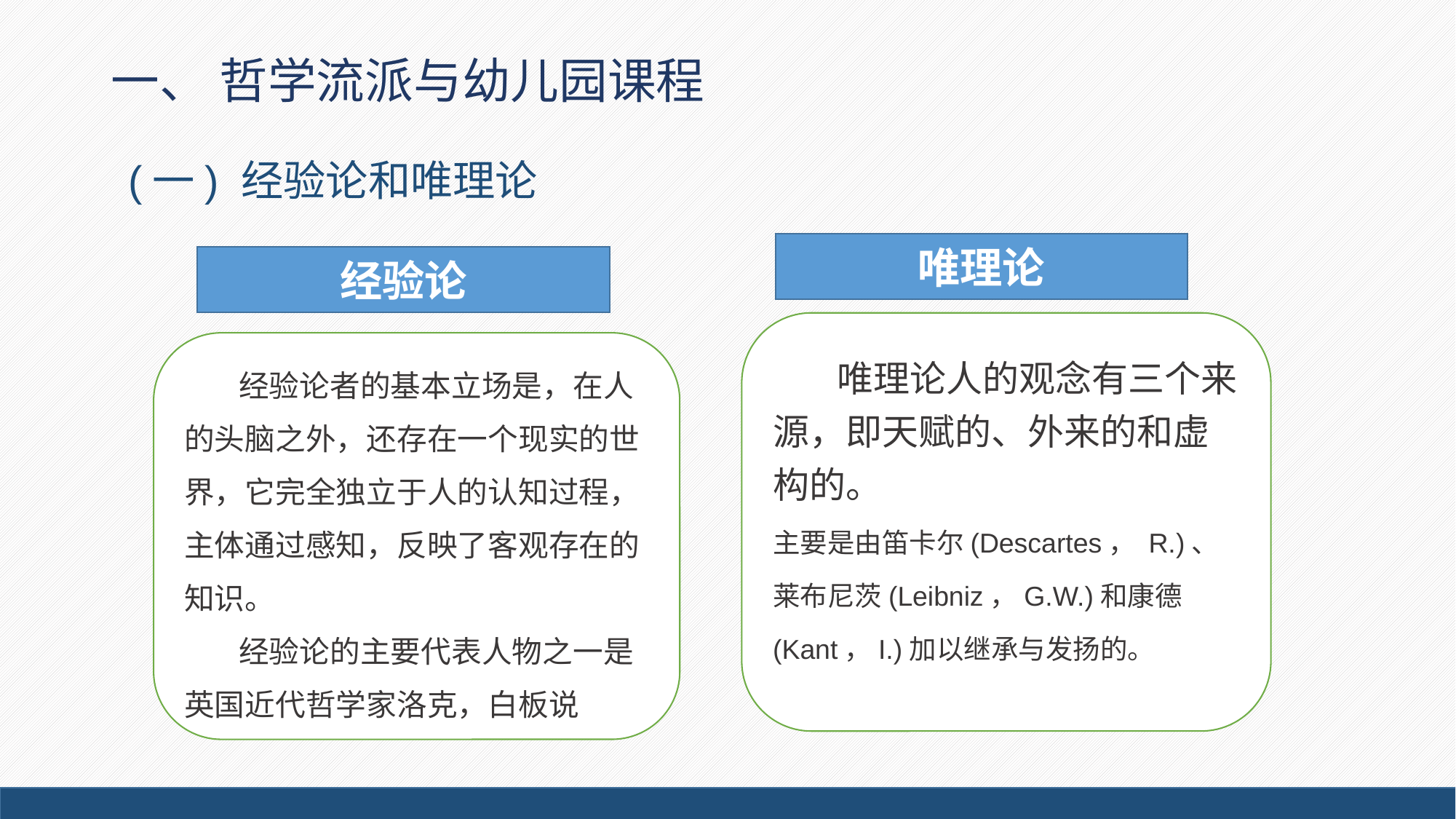

# 一、 哲学流派与幼儿园课程
(一) 经验论和唯理论

唯理论
经验论
唯理论人的观念有三个来源，即天赋的、外来的和虚构的。
主要是由笛卡尔(Descartes， R.)、莱布尼茨(Leibniz，G.W.)和康德(Kant，I.)加以继承与发扬的。

经验论者的基本立场是，在人的头脑之外，还存在一个现实的世界，它完全独立于人的认知过程，主体通过感知，反映了客观存在的知识。
经验论的主要代表人物之一是英国近代哲学家洛克，白板说